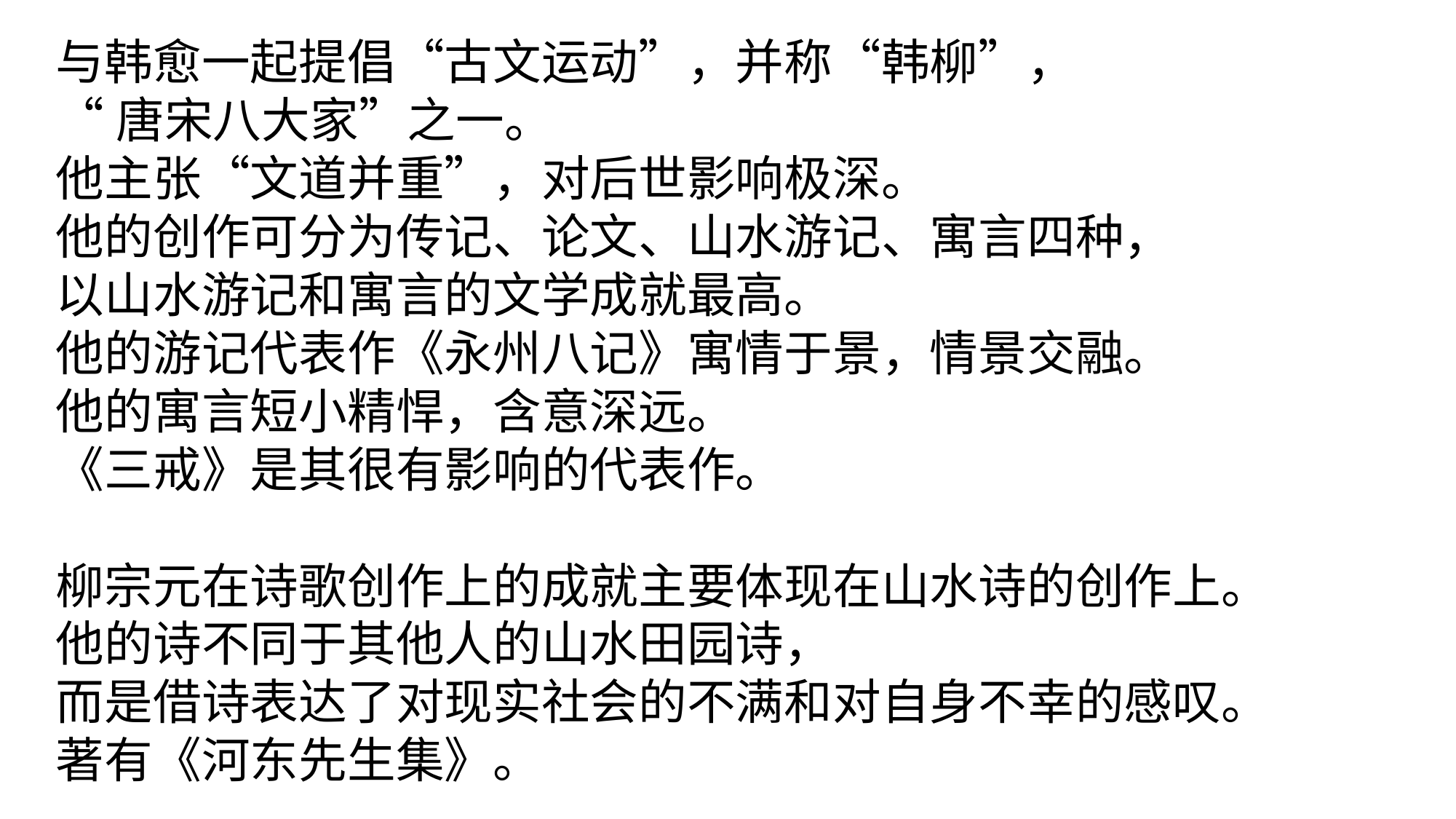

与韩愈一起提倡“古文运动”，并称“韩柳”，
“唐宋八大家”之一。
他主张“文道并重”，对后世影响极深。
他的创作可分为传记、论文、山水游记、寓言四种，
以山水游记和寓言的文学成就最高。
他的游记代表作《永州八记》寓情于景，情景交融。
他的寓言短小精悍，含意深远。
《三戒》是其很有影响的代表作。

柳宗元在诗歌创作上的成就主要体现在山水诗的创作上。
他的诗不同于其他人的山水田园诗，
而是借诗表达了对现实社会的不满和对自身不幸的感叹。
著有《河东先生集》。